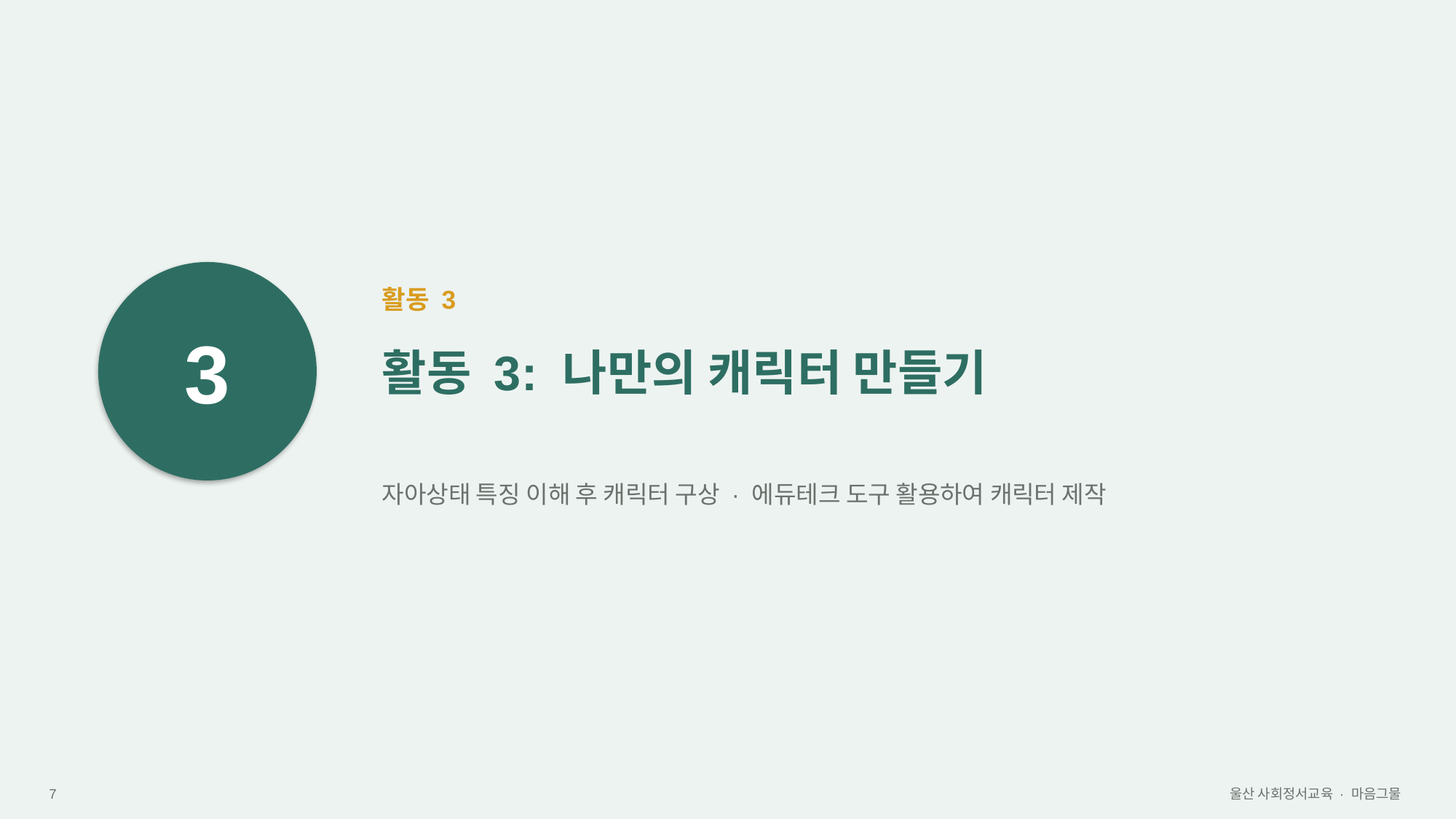

3
활동 3
활동 3: 나만의 캐릭터 만들기
자아상태 특징 이해 후 캐릭터 구상 · 에듀테크 도구 활용하여 캐릭터 제작
7
울산 사회정서교육 · 마음그물